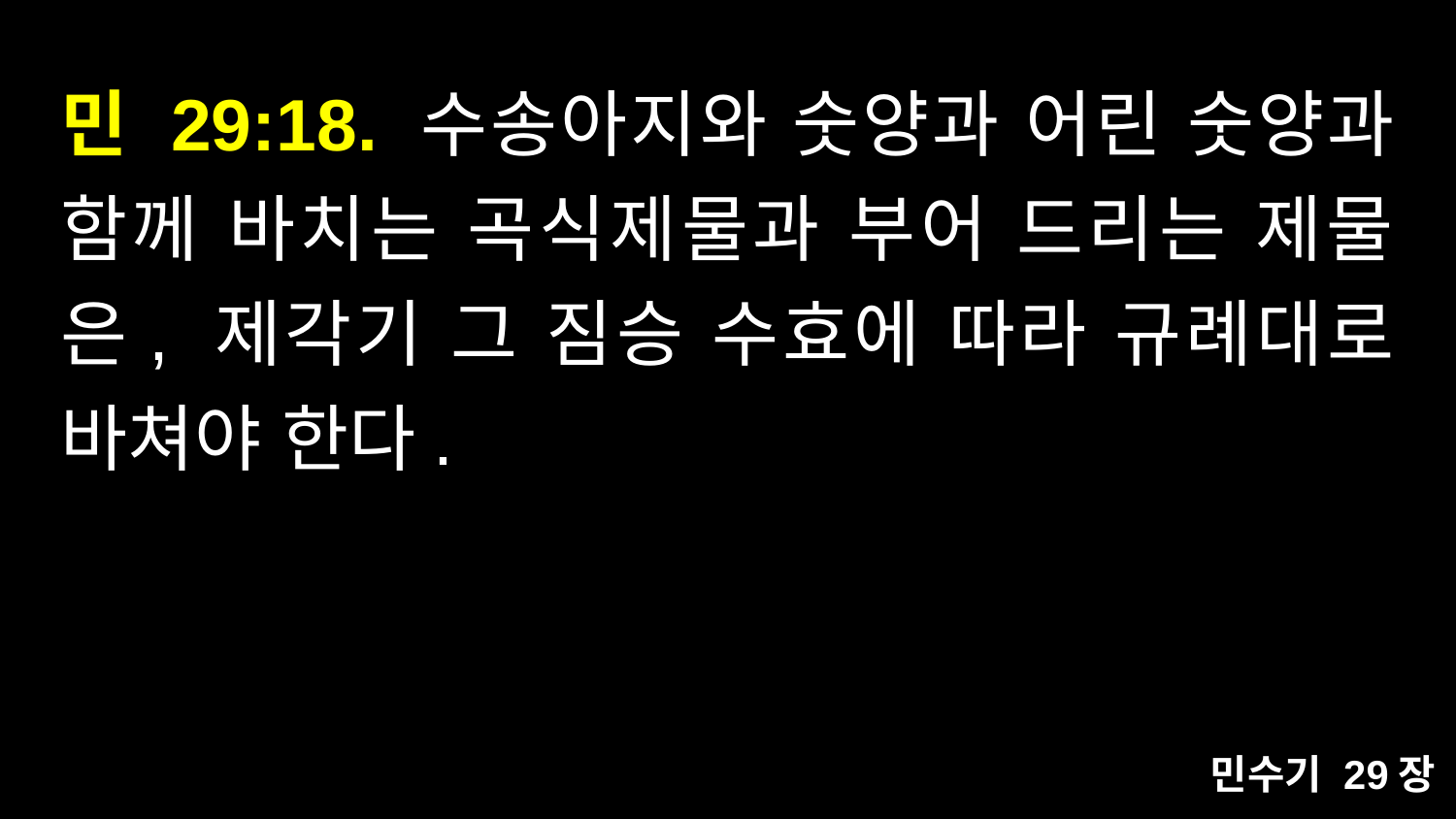

# 민 29:18. 수송아지와 숫양과 어린 숫양과 함께 바치는 곡식제물과 부어 드리는 제물은, 제각기 그 짐승 수효에 따라 규례대로 바쳐야 한다.
민수기 29장